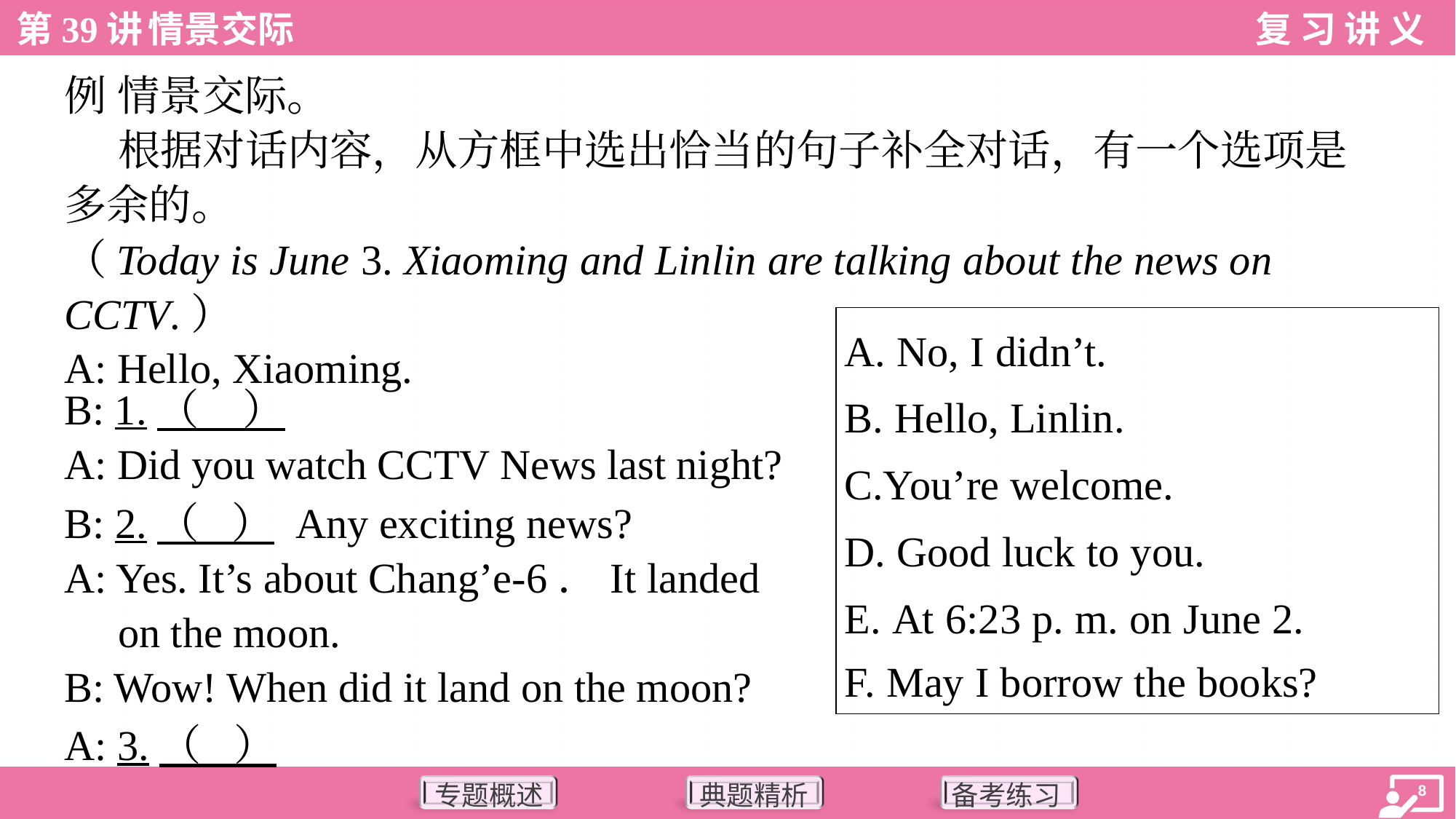

例 情景交际。
    根据对话内容，从方框中选出恰当的句子补全对话，有一个选项是
多余的。
（Today is June 3. Xiaoming and Linlin are talking about the news on
CCTV.）
| A. No, I didn’t. B. Hello, Linlin. C.You’re welcome. D. Good luck to you. E. At 6:23 p. m. on June 2. F. May I borrow the books? |
| --- |
A: Hello, Xiaoming.
B: 1.（    ）
A: Did you watch CCTV News last night?
B: 2.（   ） Any exciting news?
A: Yes. It’s about Chang’e-6．It landed on the moon.
B: Wow! When did it land on the moon?
A: 3.（   ）